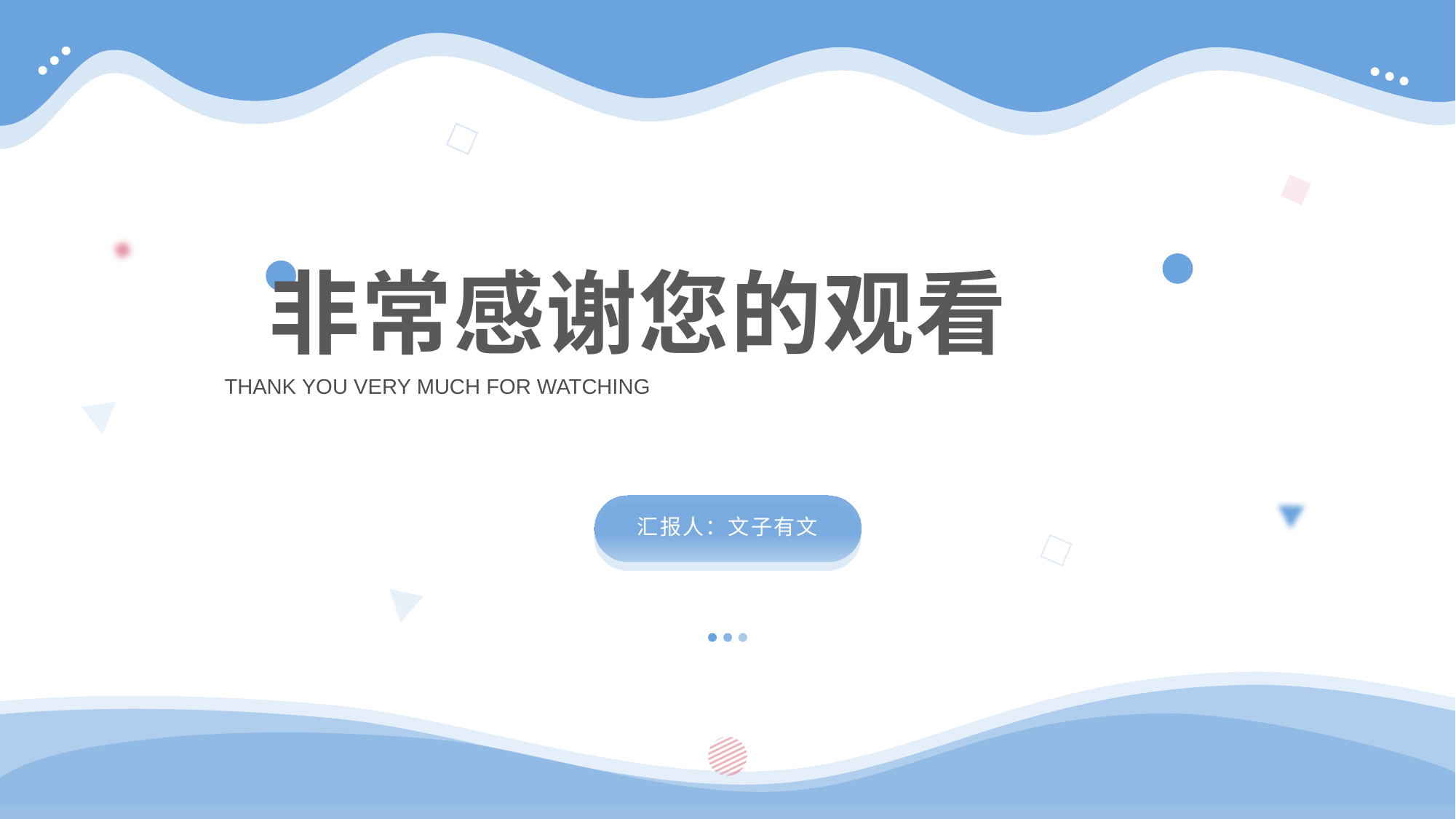

非常感谢您的观看

THANK YOU VERY MUCH FOR WATCHING

汇报人：文子有文